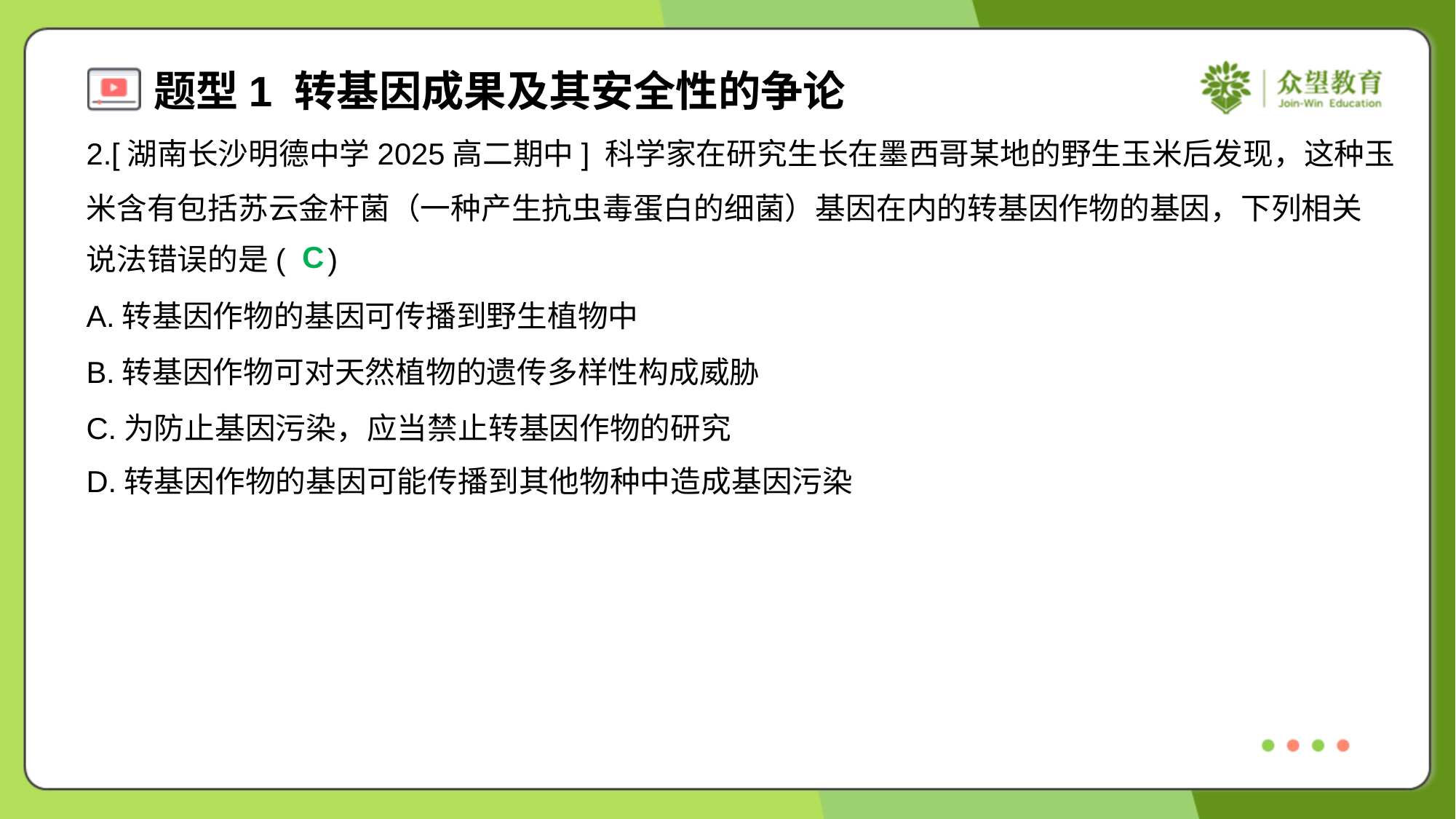

2.[湖南长沙明德中学2025高二期中] 科学家在研究生长在墨西哥某地的野生玉米后发现，这种玉
米含有包括苏云金杆菌（一种产生抗虫毒蛋白的细菌）基因在内的转基因作物的基因，下列相关
说法错误的是(     )
C
A.转基因作物的基因可传播到野生植物中
B.转基因作物可对天然植物的遗传多样性构成威胁
C.为防止基因污染，应当禁止转基因作物的研究
D.转基因作物的基因可能传播到其他物种中造成基因污染